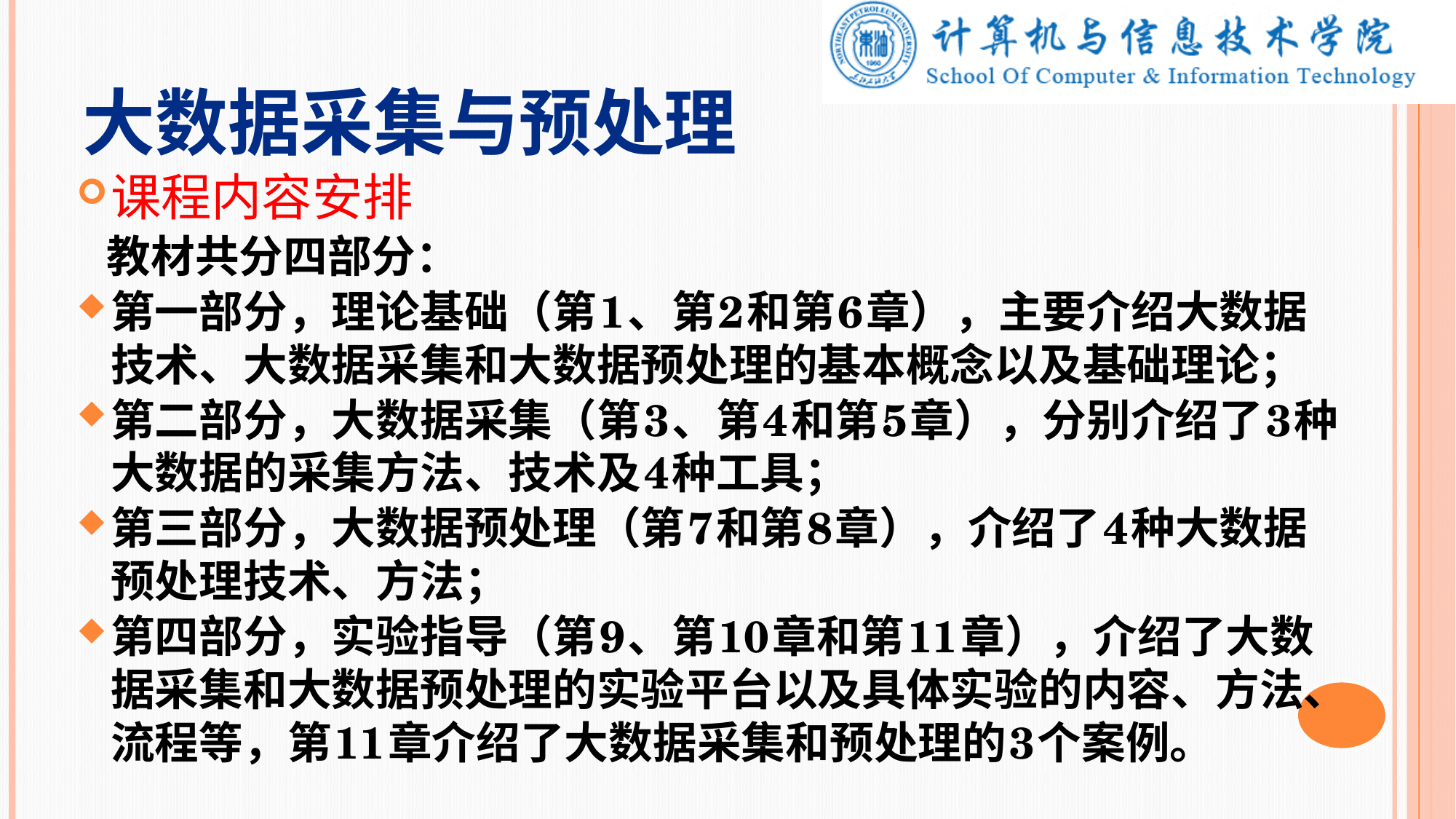

# 大数据采集与预处理
课程内容安排
        教材共分四部分：
第一部分，理论基础（第1、第2和第6章），主要介绍大数据技术、大数据采集和大数据预处理的基本概念以及基础理论；
第二部分，大数据采集（第3、第4和第5章），分别介绍了3种大数据的采集方法、技术及4种工具；
第三部分，大数据预处理（第7和第8章），介绍了4种大数据预处理技术、方法；
第四部分，实验指导（第9、第10章和第11章），介绍了大数据采集和大数据预处理的实验平台以及具体实验的内容、方法、流程等，第11章介绍了大数据采集和预处理的3个案例。